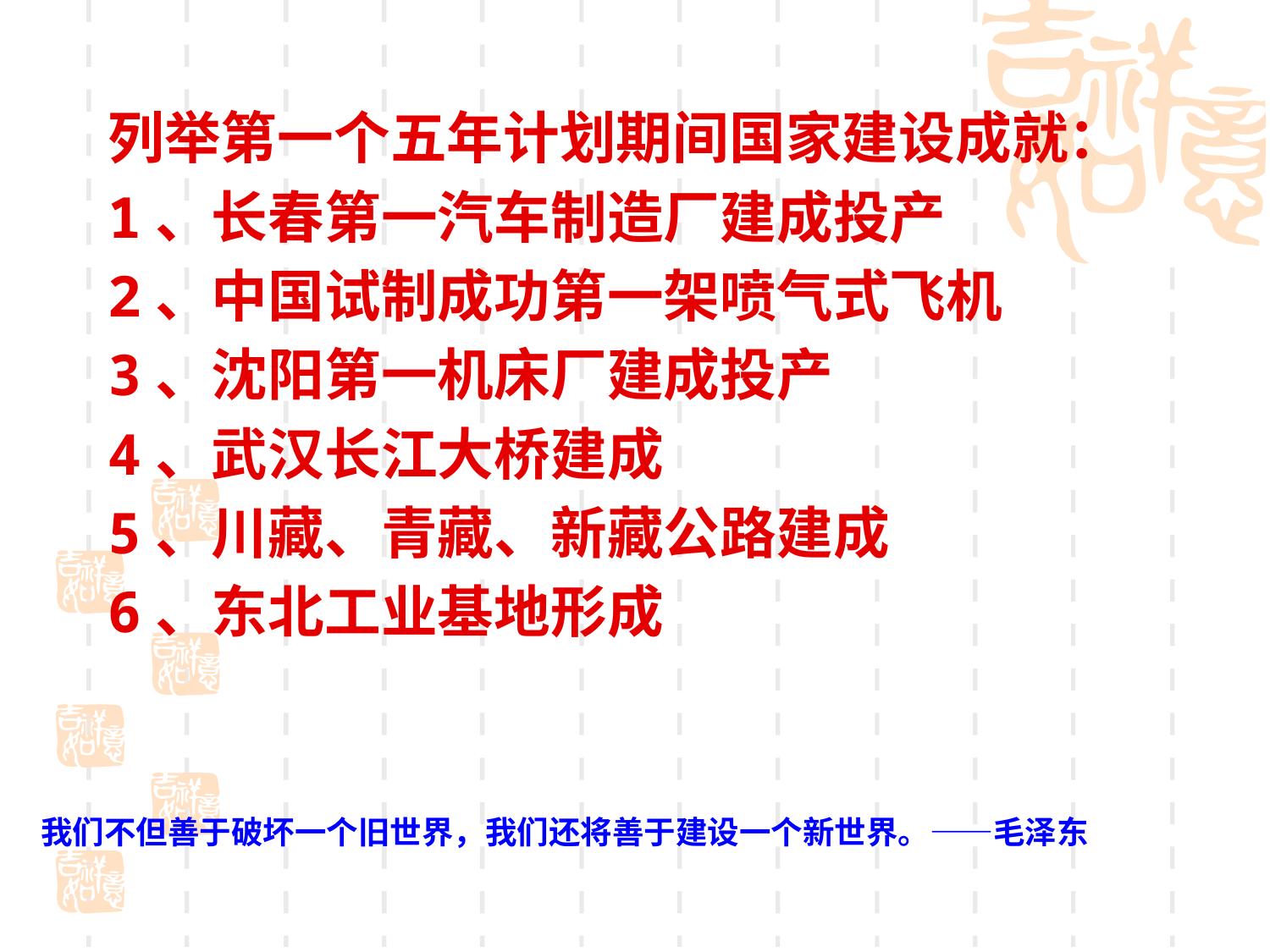

列举第一个五年计划期间国家建设成就：
1、长春第一汽车制造厂建成投产
2、中国试制成功第一架喷气式飞机
3、沈阳第一机床厂建成投产
4、武汉长江大桥建成
5、川藏、青藏、新藏公路建成
6、东北工业基地形成
我们不但善于破坏一个旧世界，我们还将善于建设一个新世界。——毛泽东